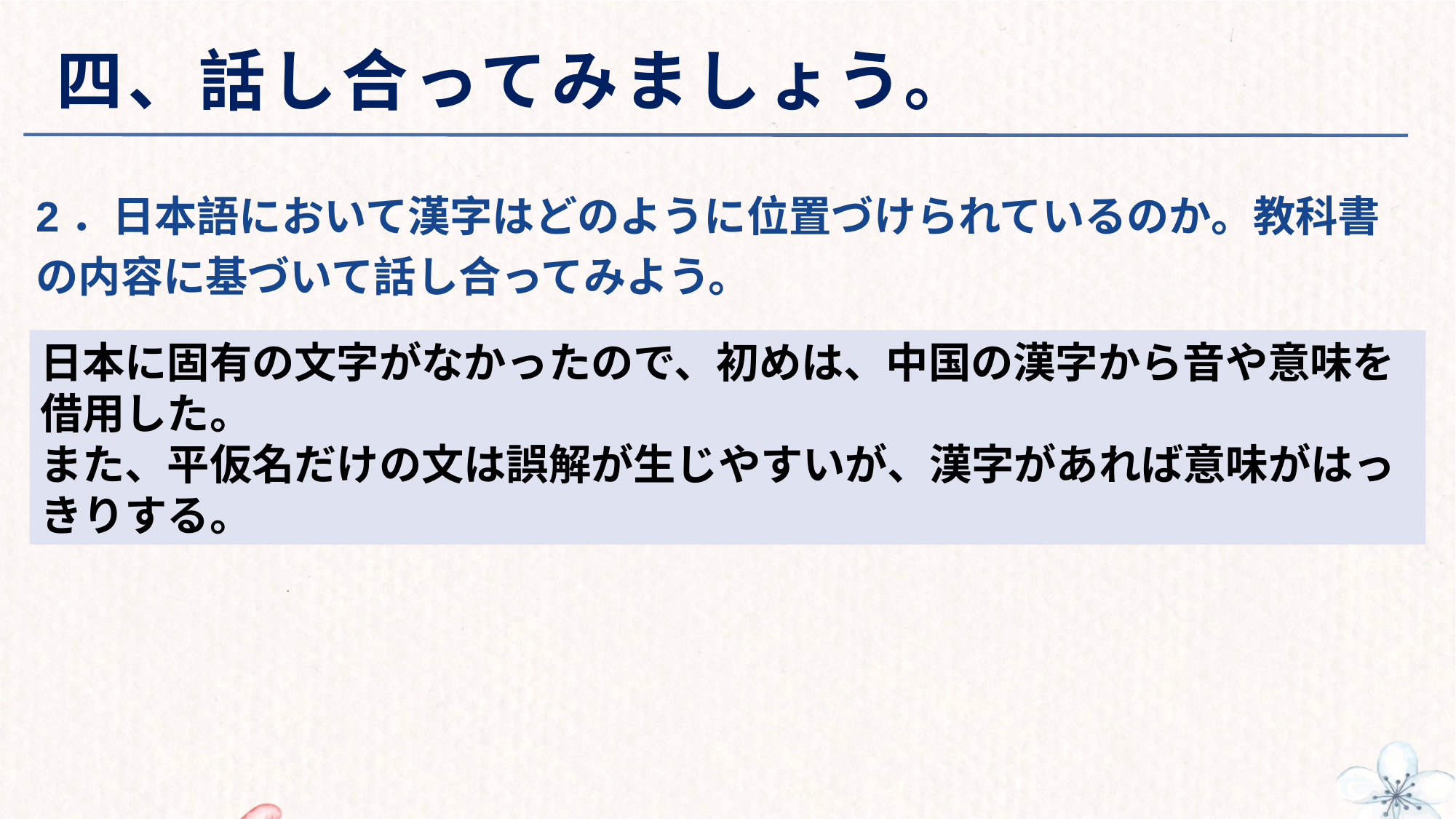

# 四、話し合ってみましょう。
2．日本語において漢字はどのように位置づけられているのか。教科書の内容に基づいて話し合ってみよう。
日本に固有の文字がなかったので、初めは、中国の漢字から音や意味を借用した。
また、平仮名だけの文は誤解が生じやすいが、漢字があれば意味がはっきりする。